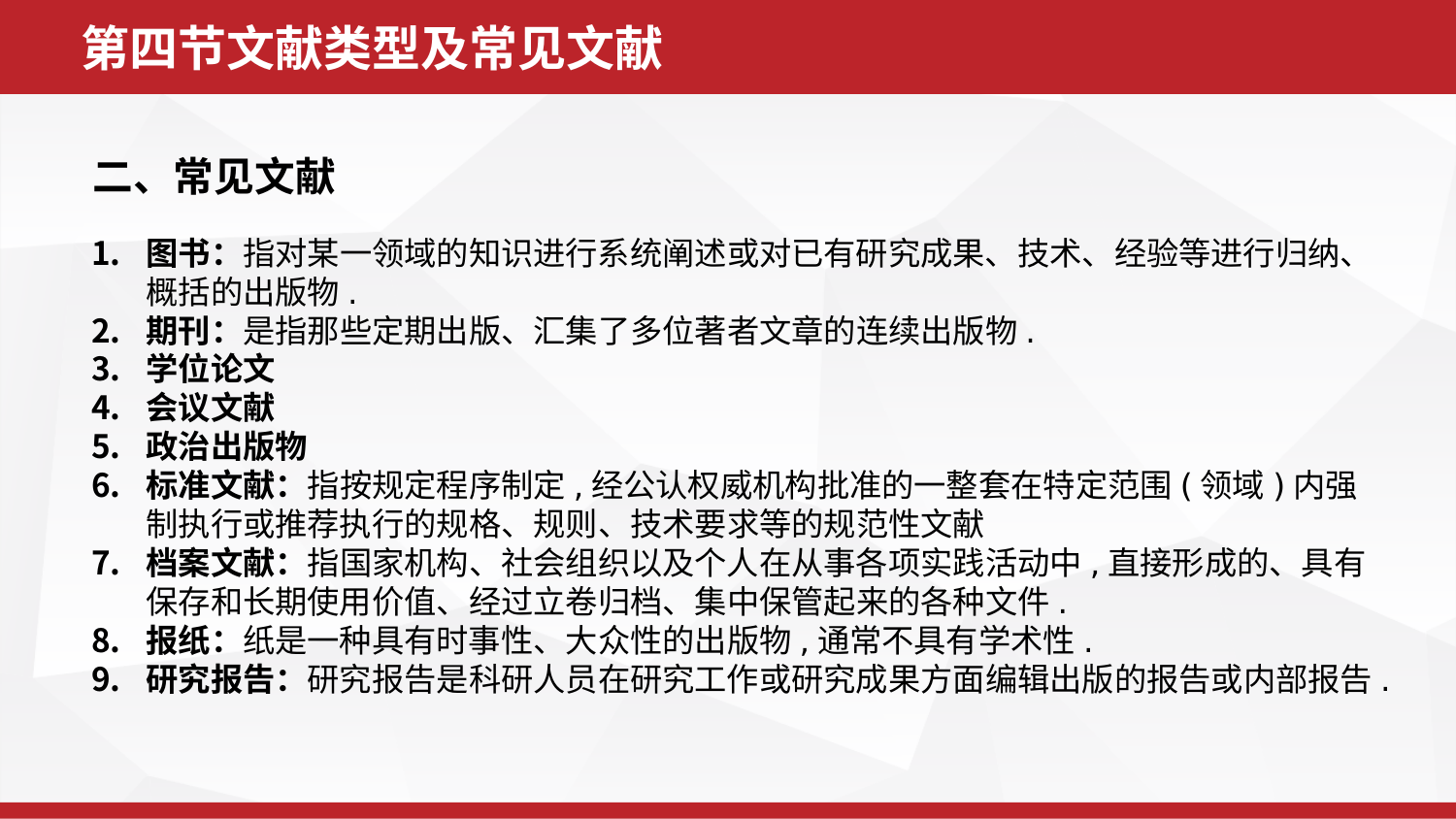

第四节文献类型及常见文献
二、常见文献
图书：指对某一领域的知识进行系统阐述或对已有研究成果、技术、经验等进行归纳、概括的出版物.
期刊：是指那些定期出版、汇集了多位著者文章的连续出版物.
学位论文
会议文献
政治出版物
标准文献：指按规定程序制定,经公认权威机构批准的一整套在特定范围(领域)内强制执行或推荐执行的规格、规则、技术要求等的规范性文献
档案文献：指国家机构、社会组织以及个人在从事各项实践活动中,直接形成的、具有保存和长期使用价值、经过立卷归档、集中保管起来的各种文件.
报纸：纸是一种具有时事性、大众性的出版物,通常不具有学术性.
研究报告：研究报告是科研人员在研究工作或研究成果方面编辑出版的报告或内部报告.